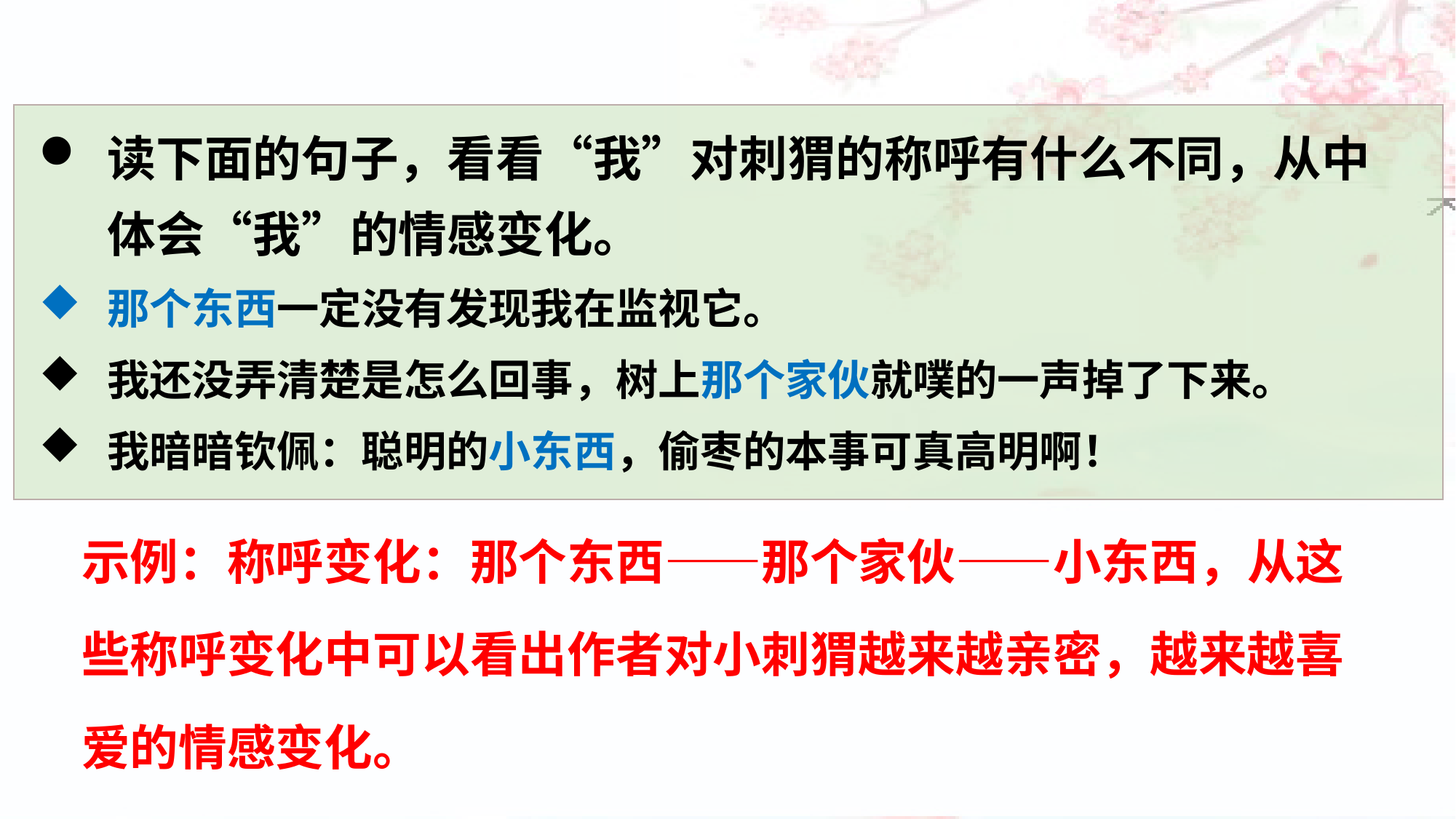

读下面的句子，看看“我”对刺猬的称呼有什么不同，从中体会“我”的情感变化。
那个东西一定没有发现我在监视它。
我还没弄清楚是怎么回事，树上那个家伙就噗的一声掉了下来。
我暗暗钦佩：聪明的小东西，偷枣的本事可真高明啊！
示例：称呼变化：那个东西——那个家伙——小东西，从这些称呼变化中可以看出作者对小刺猬越来越亲密，越来越喜爱的情感变化。